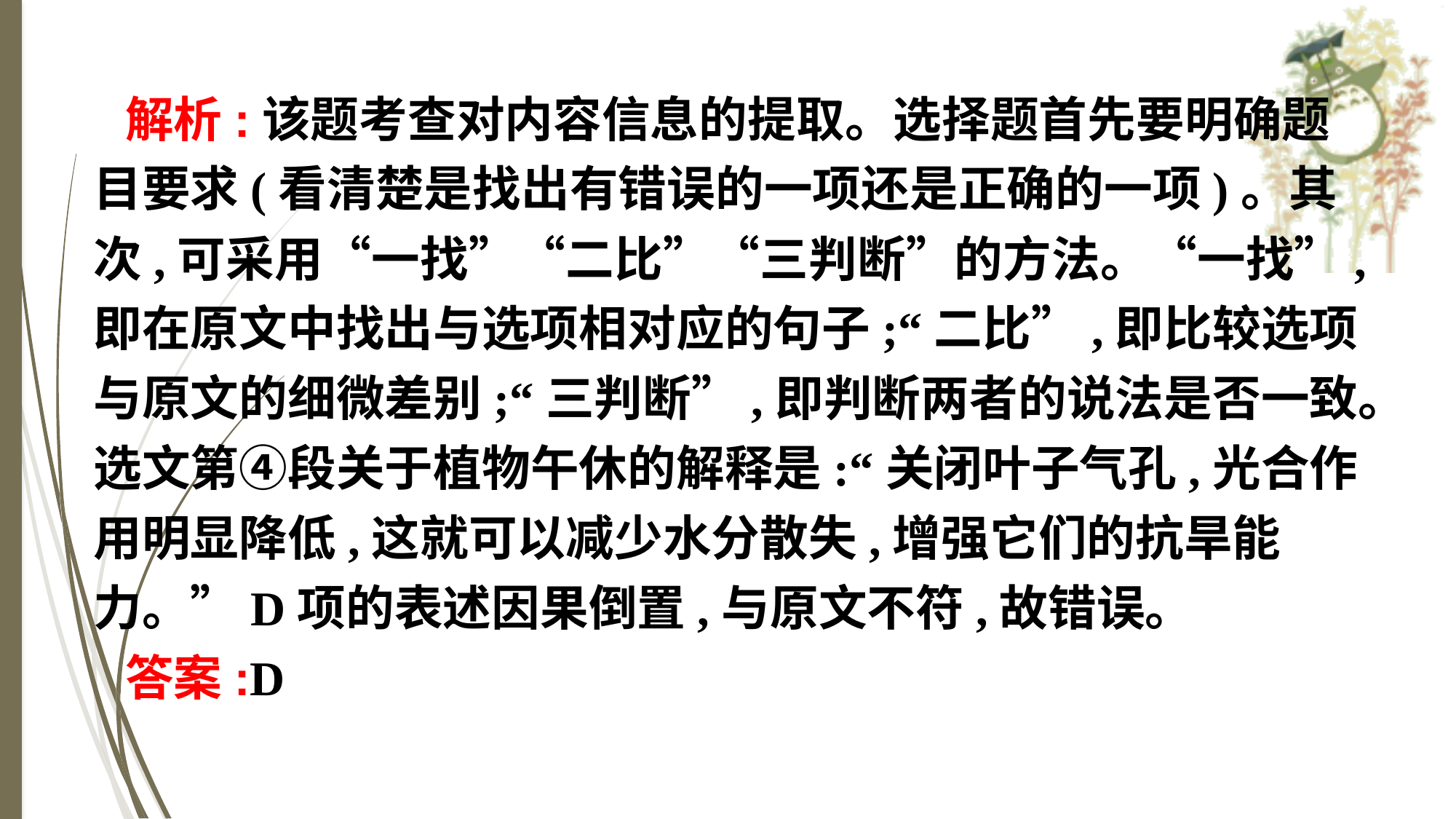

解析:该题考查对内容信息的提取。选择题首先要明确题目要求(看清楚是找出有错误的一项还是正确的一项)。其次,可采用“一找”“二比”“三判断”的方法。“一找”,即在原文中找出与选项相对应的句子;“二比”,即比较选项与原文的细微差别;“三判断”,即判断两者的说法是否一致。选文第④段关于植物午休的解释是:“关闭叶子气孔,光合作用明显降低,这就可以减少水分散失,增强它们的抗旱能力。”D项的表述因果倒置,与原文不符,故错误。
答案:D